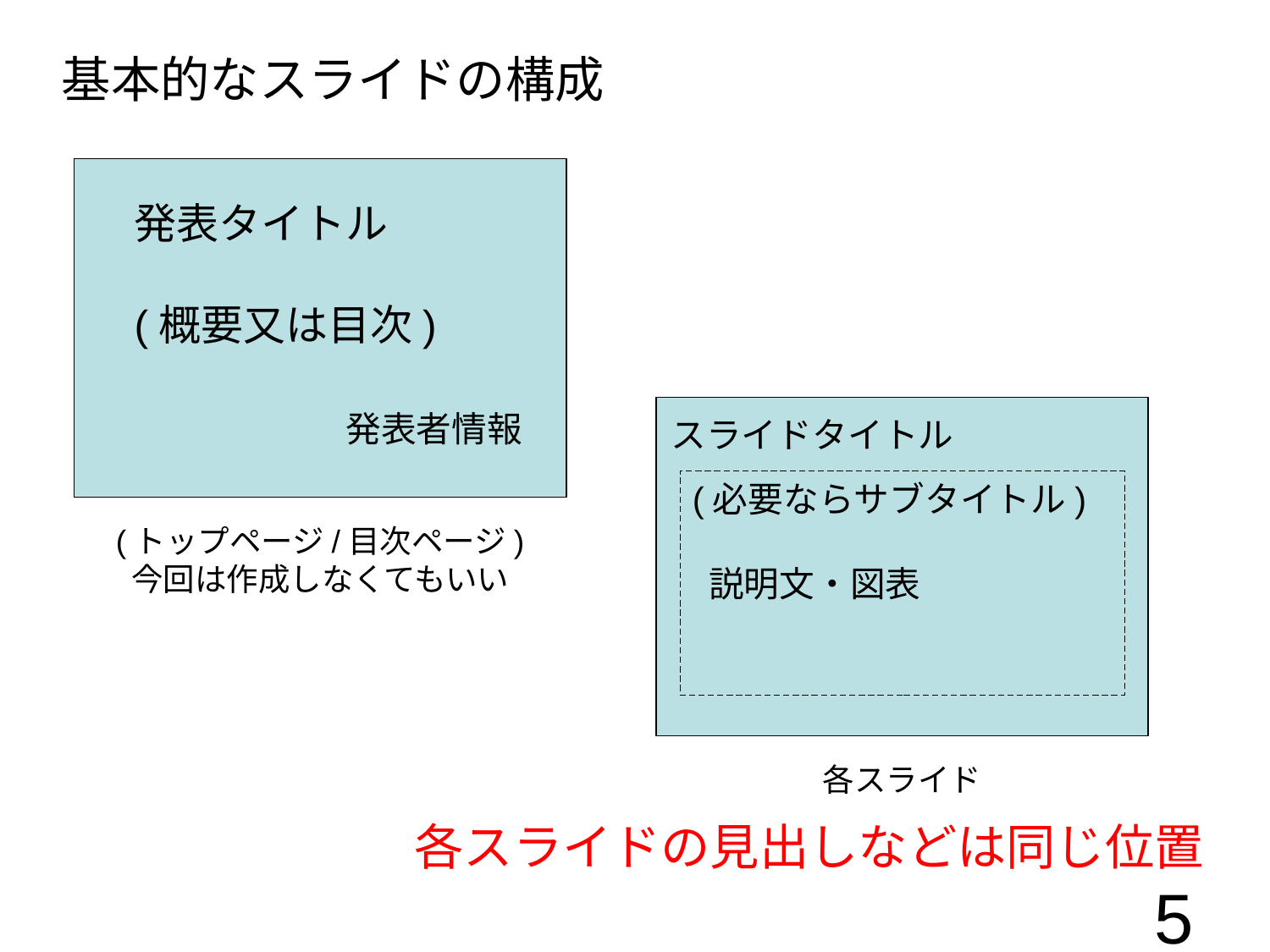

基本的なスライドの構成

発表タイトル
(概要又は目次)

　　　　　発表者情報

スライドタイトル
(必要ならサブタイトル)

 説明文・図表

(トップページ/目次ページ)
今回は作成しなくてもいい
各スライド
各スライドの見出しなどは同じ位置
5